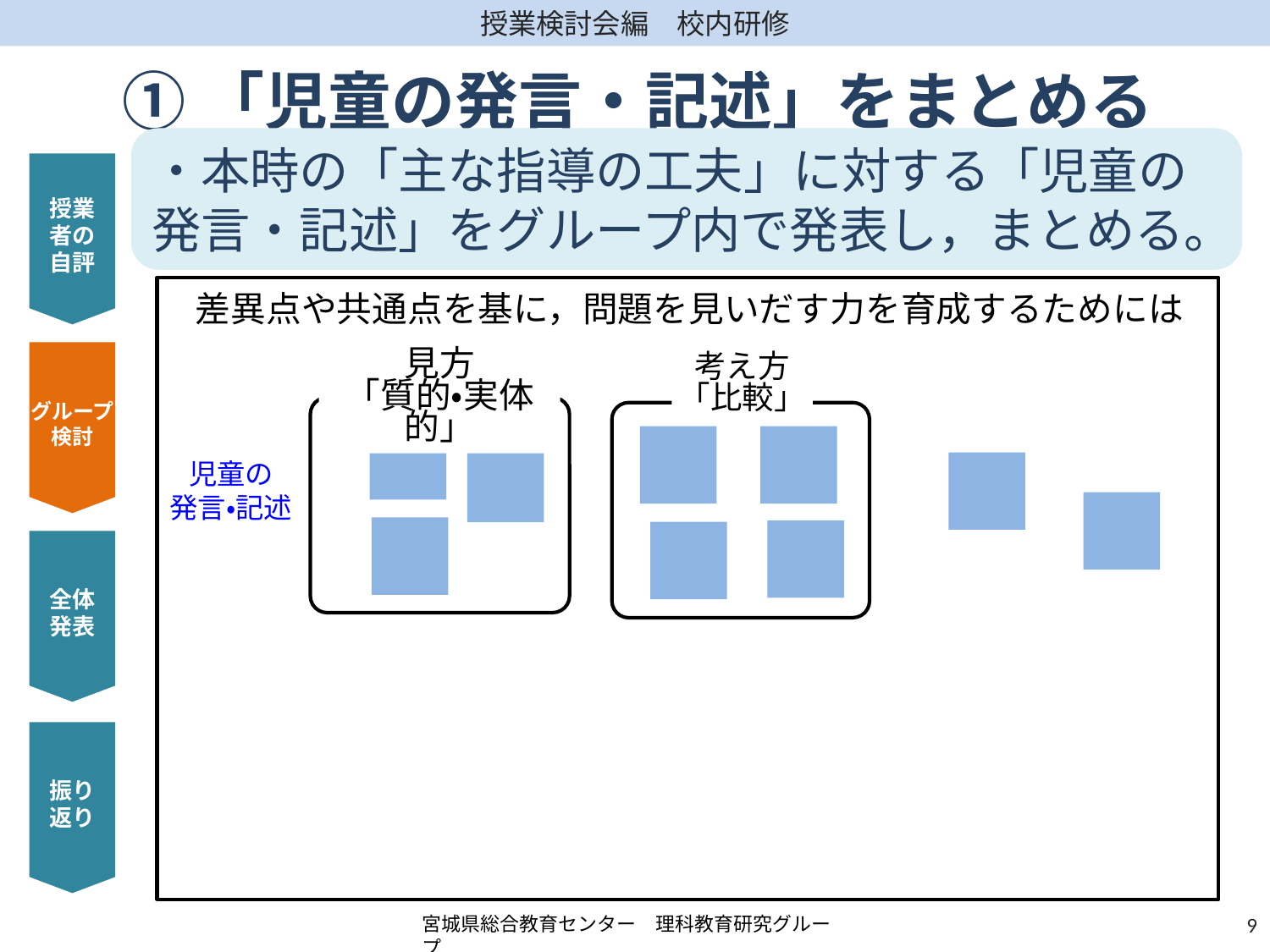

①「児童の発言・記述」をまとめる
・本時の「主な指導の工夫」に対する「児童の発言・記述」をグループ内で発表し，まとめる。
授業者の自評
グループ検討
全体
発表
振り
返り

差異点や共通点を基に，問題を見いだす力を育成するためには
見方
「質的・実体的」

考え方
「比較」

児童の
発言・記述

9